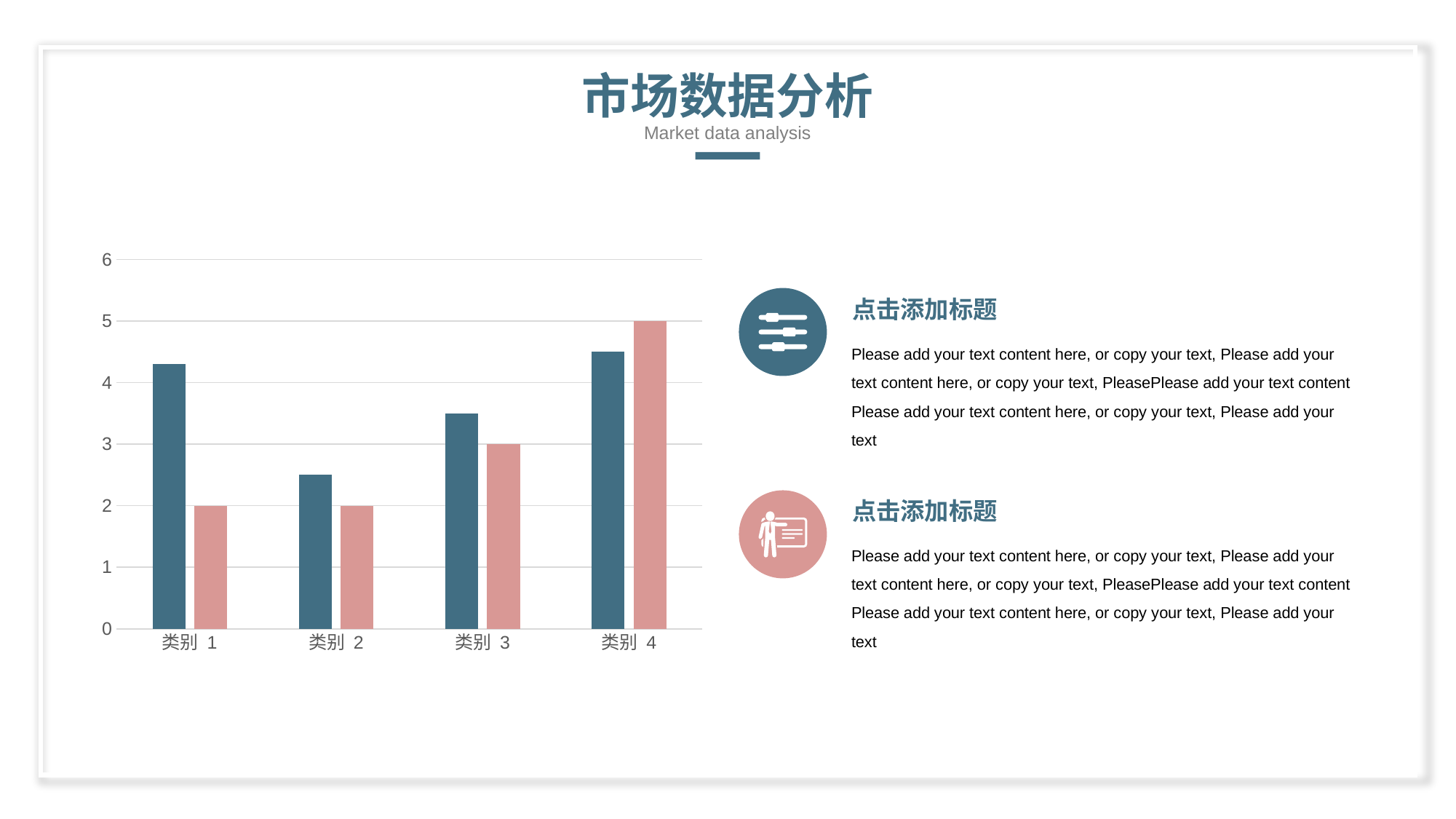

市场数据分析
Market data analysis

### Chart

| Category | 系列 1 | 系列 3 |
|---|---|---|
| 类别 1 | 4.3 | 2.0 |
| 类别 2 | 2.5 | 2.0 |
| 类别 3 | 3.5 | 3.0 |
| 类别 4 | 4.5 | 5.0 |
点击添加标题

Please add your text content here, or copy your text, Please add your text content here, or copy your text, PleasePlease add your text content Please add your text content here, or copy your text, Please add your text

点击添加标题

Please add your text content here, or copy your text, Please add your text content here, or copy your text, PleasePlease add your text content Please add your text content here, or copy your text, Please add your text